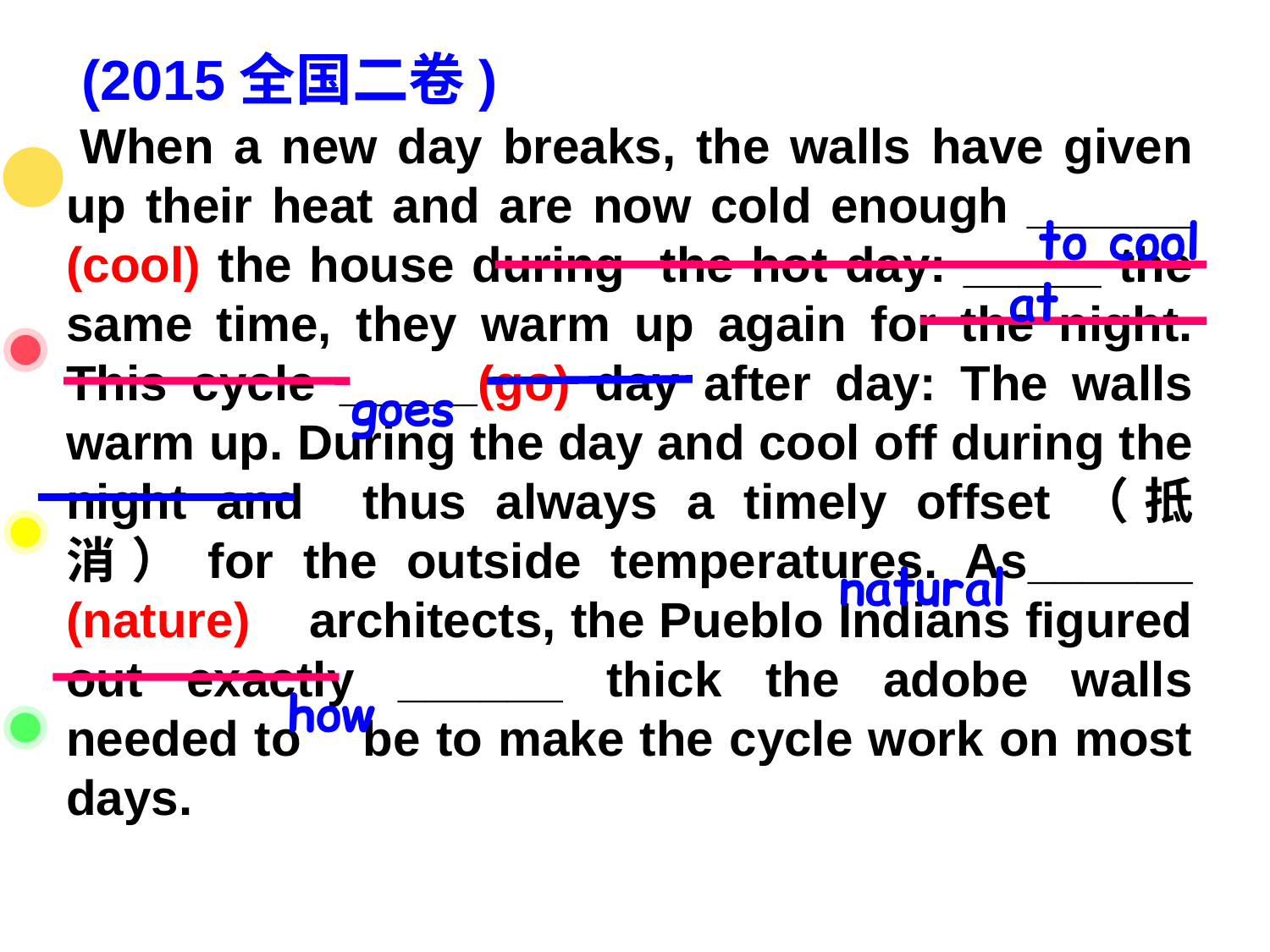

(2015全国二卷)
   When a new day breaks, the walls have given up their heat and are now cold enough ______ (cool) the house during  the hot day: _____ the same time, they warm up again for the night. This cycle _____(go) day after day: The walls warm up. During the day and cool off during the night and  thus always a timely offset（抵消）for the outside temperatures. As______ (nature)    architects, the Pueblo Indians figured out exactly ______ thick the adobe walls needed to    be to make the cycle work on most days.

to cool

at

goes

natural
how